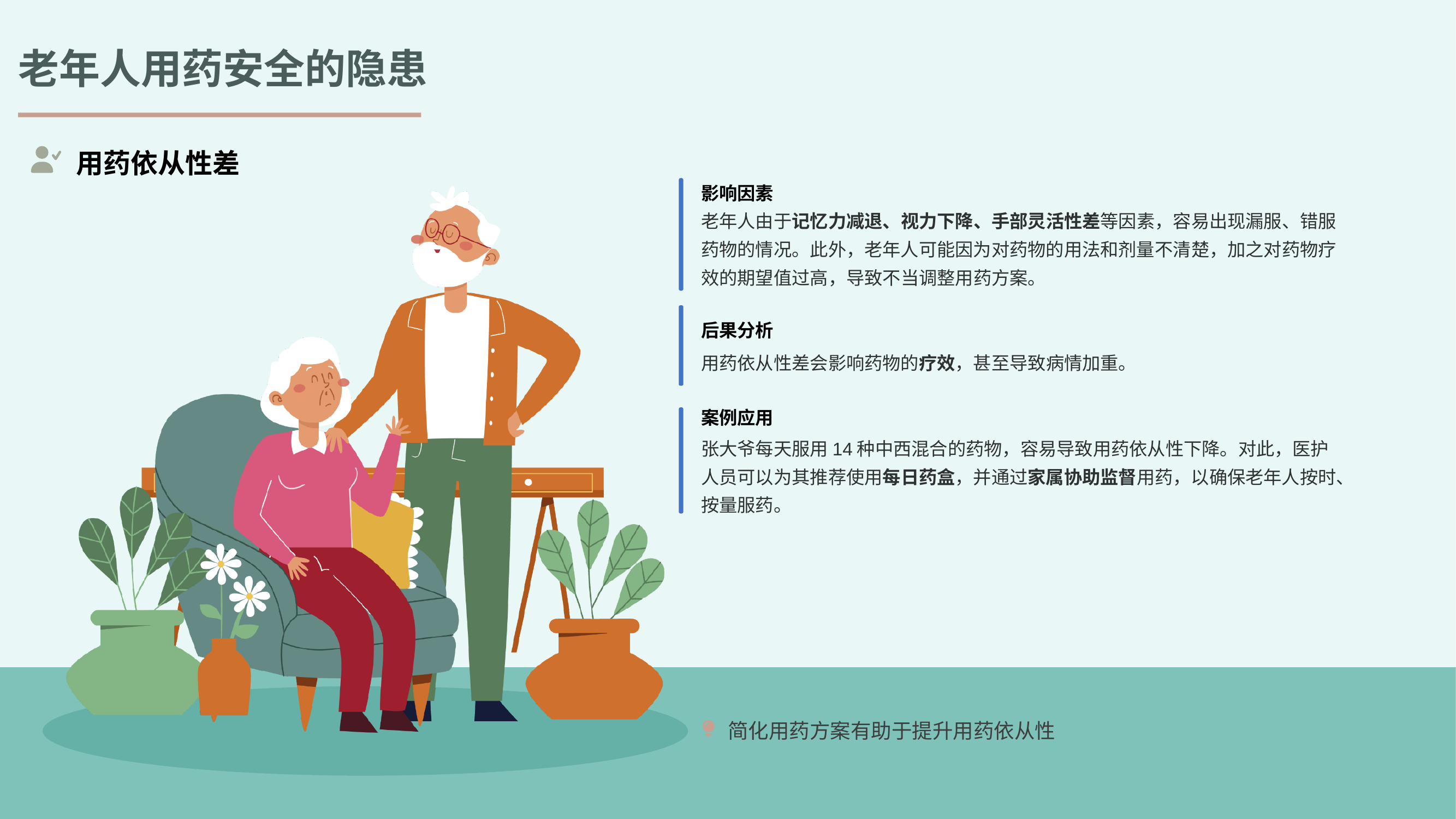

老年人用药安全的隐患

用药依从性差

影响因素

老年人由于记忆力减退、视力下降、手部灵活性差等因素，容易出现漏服、错服药物的情况。此外，老年人可能因为对药物的用法和剂量不清楚，加之对药物疗效的期望值过高，导致不当调整用药方案。

后果分析
用药依从性差会影响药物的疗效，甚至导致病情加重。
案例应用

张大爷每天服用14种中西混合的药物，容易导致用药依从性下降。对此，医护人员可以为其推荐使用每日药盒，并通过家属协助监督用药，以确保老年人按时、按量服药。
简化用药方案有助于提升用药依从性